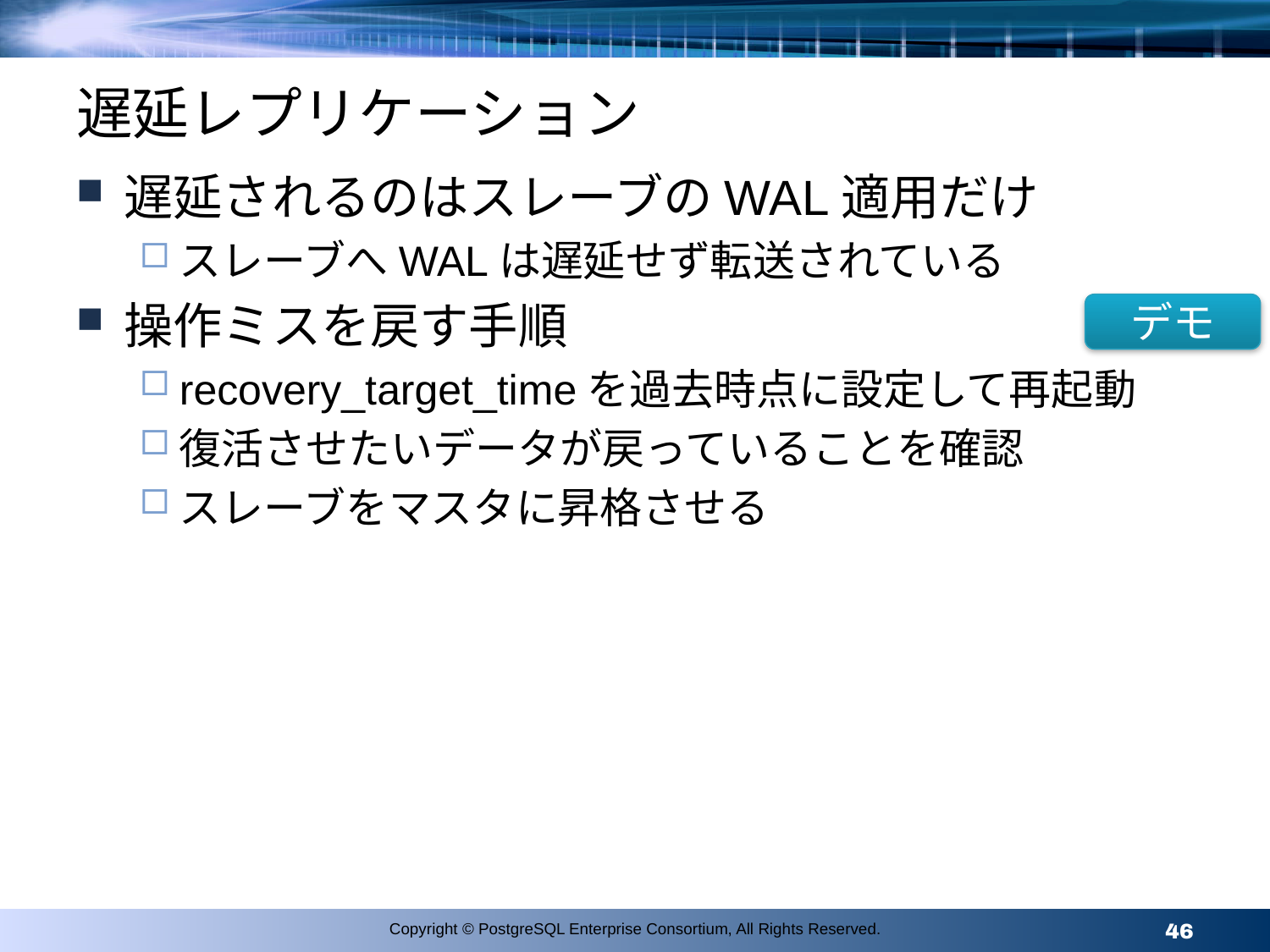

# 遅延レプリケーション
遅延されるのはスレーブのWAL適用だけ
スレーブへWALは遅延せず転送されている
操作ミスを戻す手順
recovery_target_timeを過去時点に設定して再起動
復活させたいデータが戻っていることを確認
スレーブをマスタに昇格させる
デモ
46